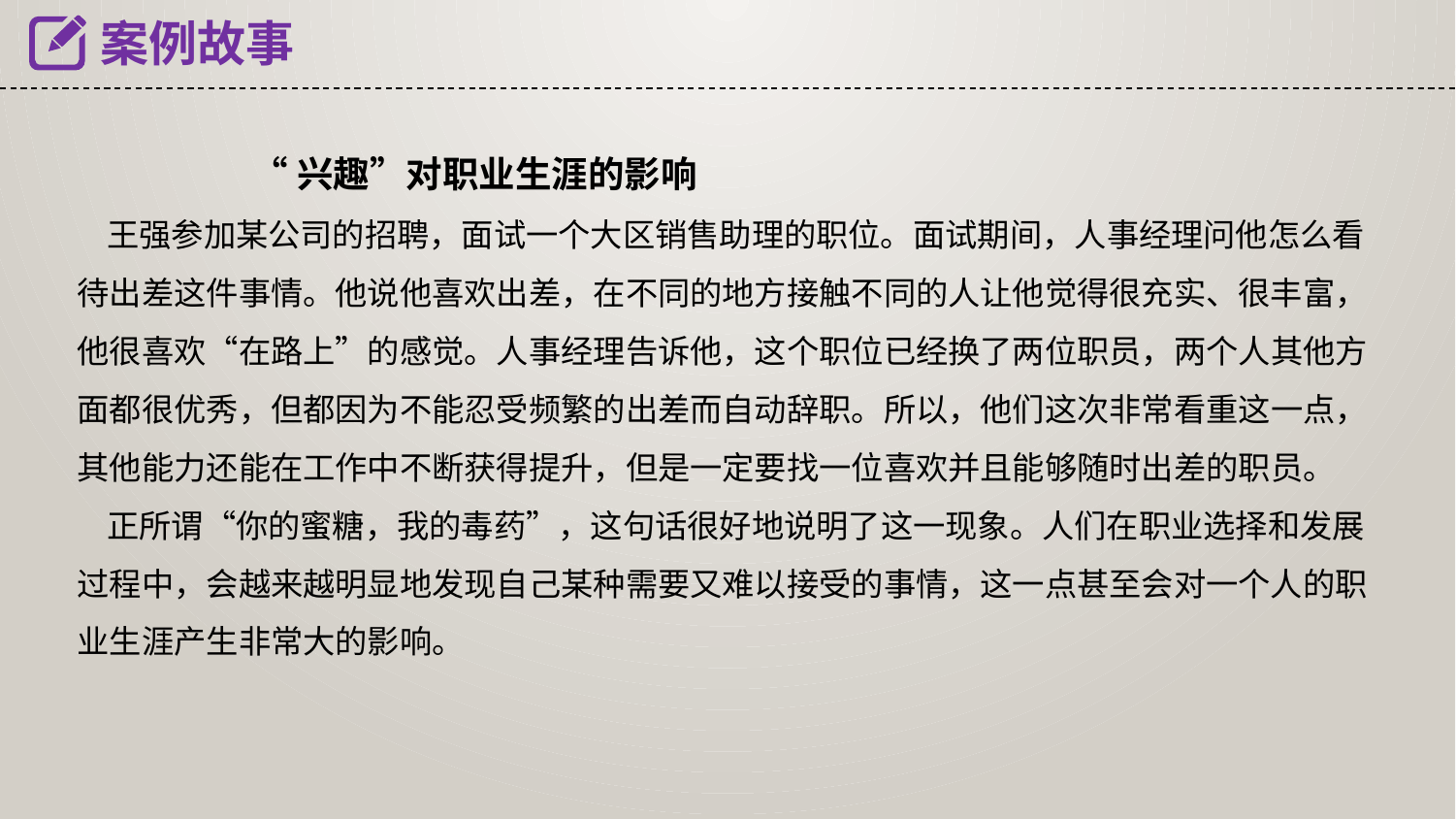

案例故事

                        “兴趣”对职业生涯的影响
   王强参加某公司的招聘，面试一个大区销售助理的职位。面试期间，人事经理问他怎么看待出差这件事情。他说他喜欢出差，在不同的地方接触不同的人让他觉得很充实、很丰富，他很喜欢“在路上”的感觉。人事经理告诉他，这个职位已经换了两位职员，两个人其他方面都很优秀，但都因为不能忍受频繁的出差而自动辞职。所以，他们这次非常看重这一点，其他能力还能在工作中不断获得提升，但是一定要找一位喜欢并且能够随时出差的职员。
   正所谓“你的蜜糖，我的毒药”，这句话很好地说明了这一现象。人们在职业选择和发展过程中，会越来越明显地发现自己某种需要又难以接受的事情，这一点甚至会对一个人的职业生涯产生非常大的影响。
55